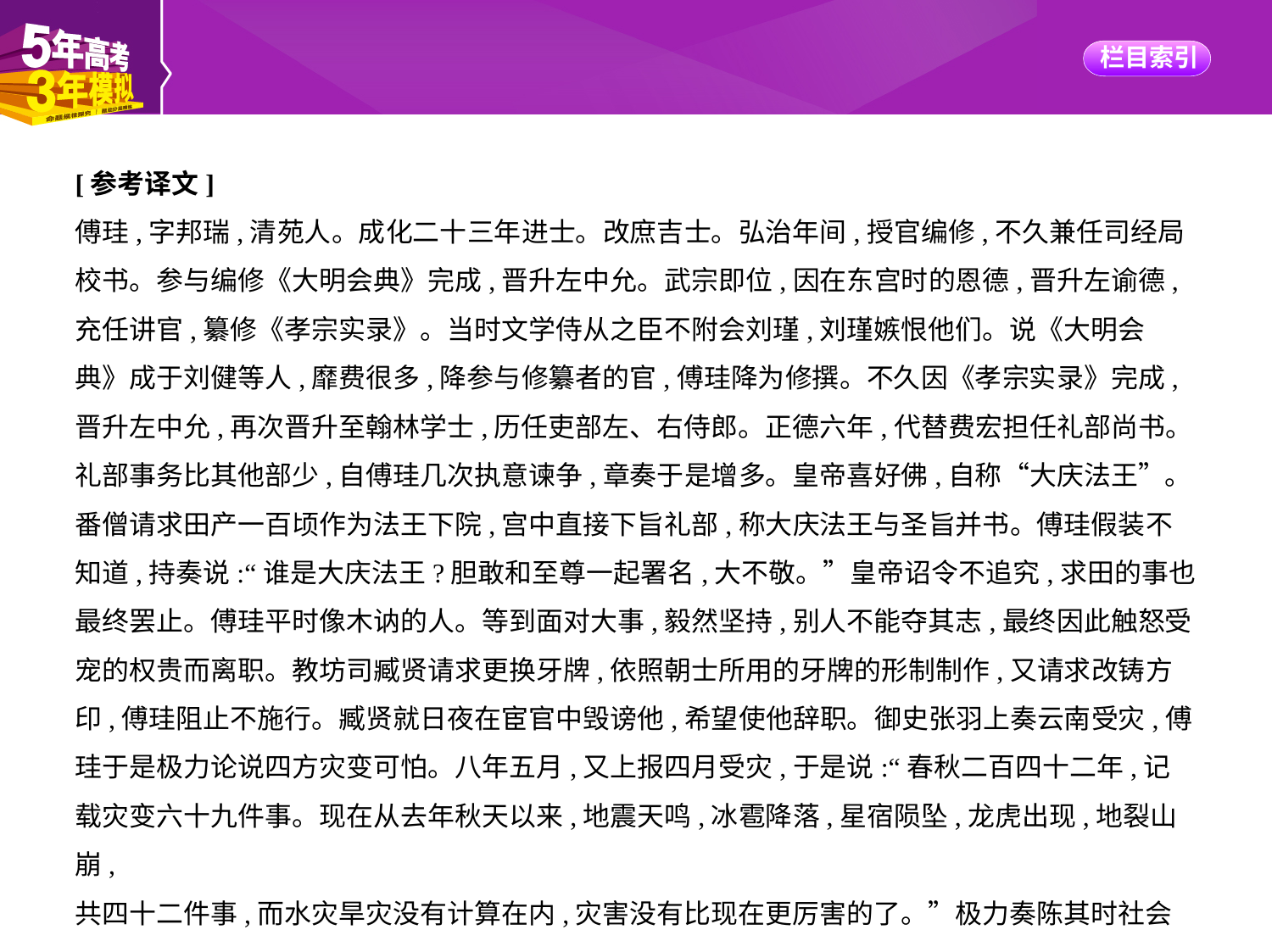

[参考译文]
傅珪,字邦瑞,清苑人。成化二十三年进士。改庶吉士。弘治年间,授官编修,不久兼任司经局
校书。参与编修《大明会典》完成,晋升左中允。武宗即位,因在东宫时的恩德,晋升左谕德,
充任讲官,纂修《孝宗实录》。当时文学侍从之臣不附会刘瑾,刘瑾嫉恨他们。说《大明会
典》成于刘健等人,靡费很多,降参与修纂者的官,傅珪降为修撰。不久因《孝宗实录》完成,
晋升左中允,再次晋升至翰林学士,历任吏部左、右侍郎。正德六年,代替费宏担任礼部尚书。
礼部事务比其他部少,自傅珪几次执意谏争,章奏于是增多。皇帝喜好佛,自称“大庆法王”。
番僧请求田产一百顷作为法王下院,宫中直接下旨礼部,称大庆法王与圣旨并书。傅珪假装不
知道,持奏说:“谁是大庆法王?胆敢和至尊一起署名,大不敬。”皇帝诏令不追究,求田的事也
最终罢止。傅珪平时像木讷的人。等到面对大事,毅然坚持,别人不能夺其志,最终因此触怒受
宠的权贵而离职。教坊司臧贤请求更换牙牌,依照朝士所用的牙牌的形制制作,又请求改铸方
印,傅珪阻止不施行。臧贤就日夜在宦官中毁谤他,希望使他辞职。御史张羽上奏云南受灾,傅
珪于是极力论说四方灾变可怕。八年五月,又上报四月受灾,于是说:“春秋二百四十二年,记
载灾变六十九件事。现在从去年秋天以来,地震天鸣,冰雹降落,星宿陨坠,龙虎出现,地裂山崩,
共四十二件事,而水灾旱灾没有计算在内,灾害没有比现在更厉害的了。”极力奏陈其时社会